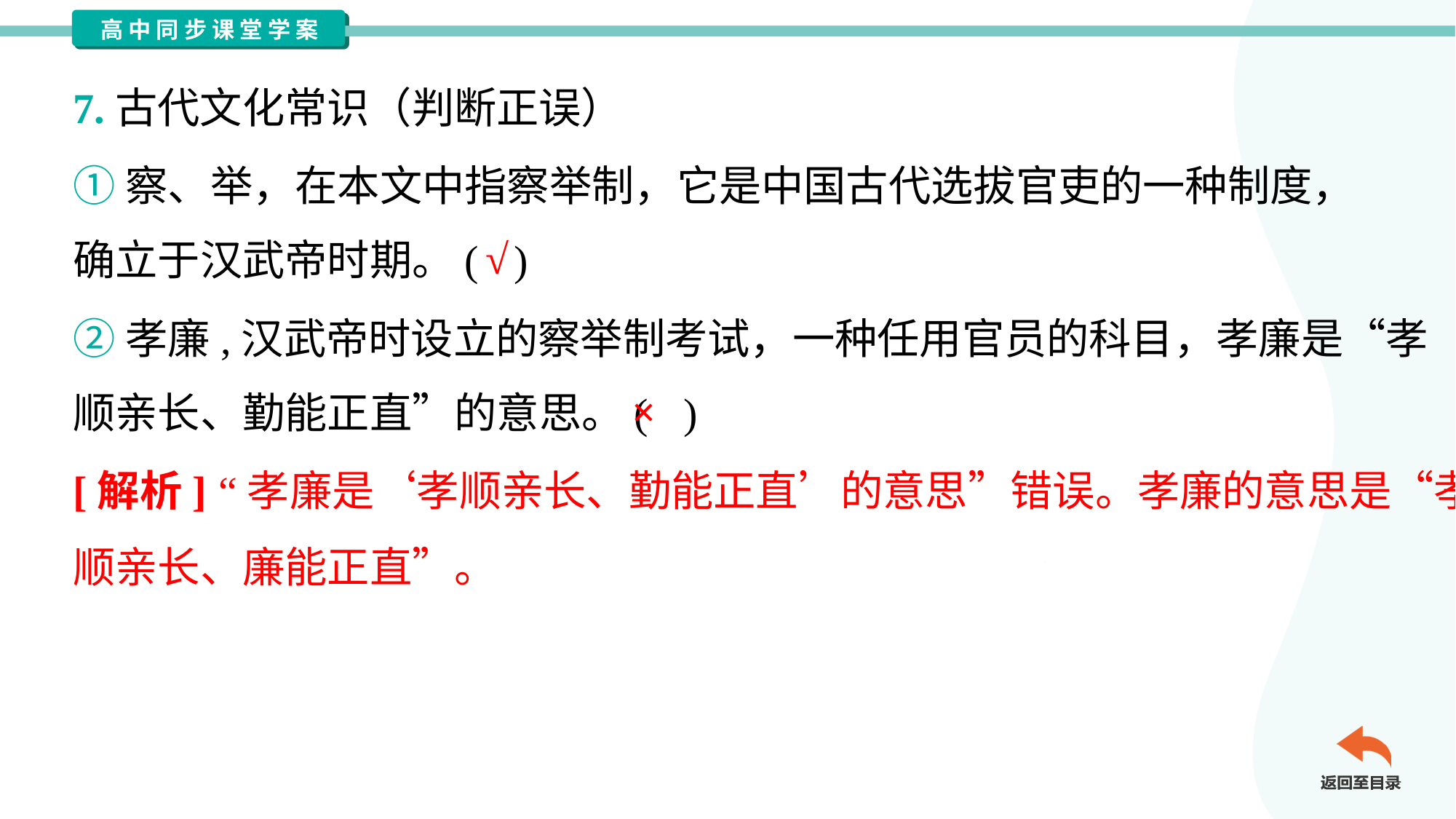

7.古代文化常识（判断正误）
①察、举，在本文中指察举制，它是中国古代选拔官吏的一种制度，
确立于汉武帝时期。(   )
√
②孝廉,汉武帝时设立的察举制考试，一种任用官员的科目，孝廉是“孝
顺亲长、勤能正直”的意思。(   )
×
[解析] “孝廉是‘孝顺亲长、勤能正直’的意思”错误。孝廉的意思是“孝
顺亲长、廉能正直”。